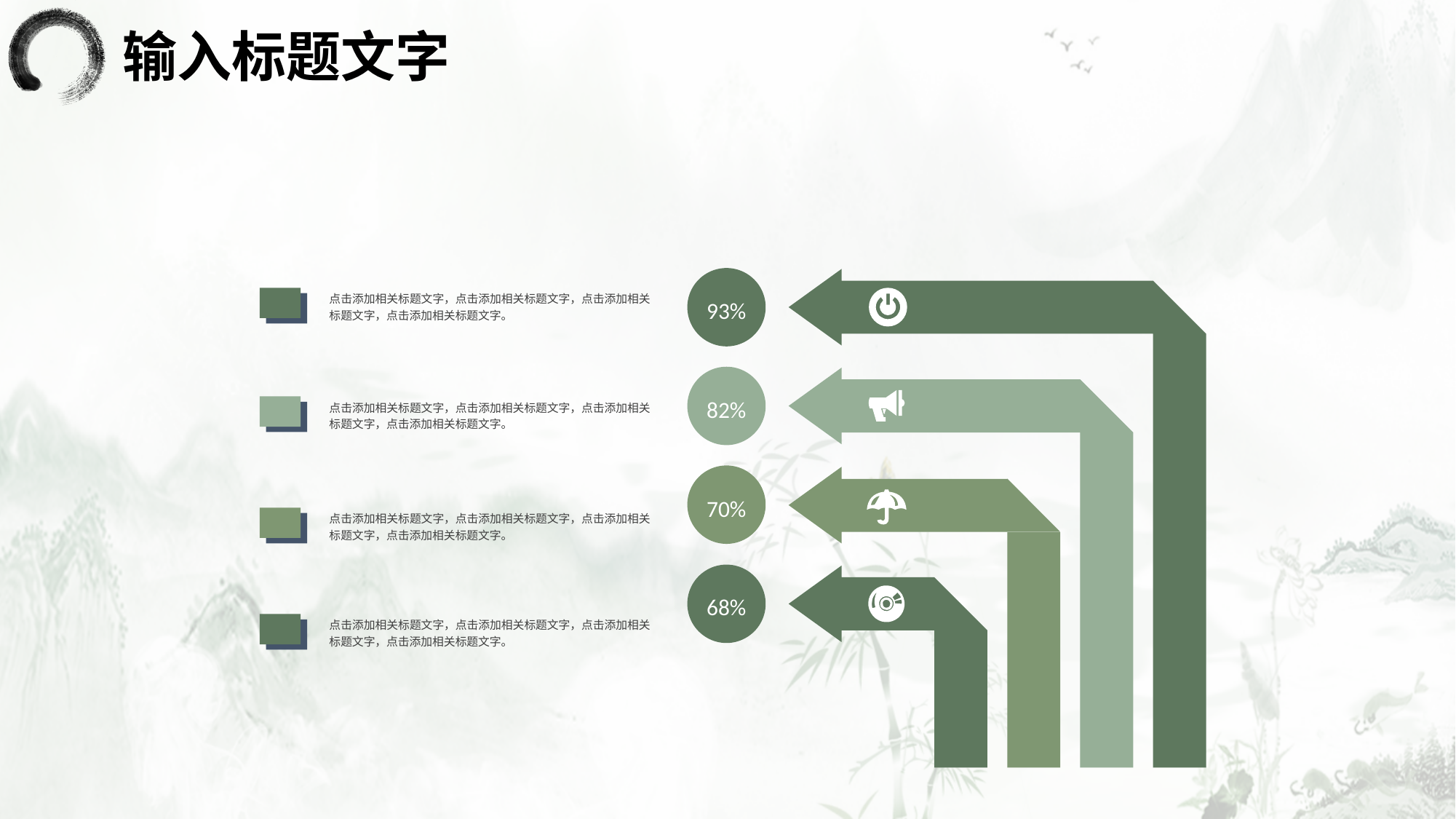

93%

点击添加相关标题文字，点击添加相关标题文字，点击添加相关标题文字，点击添加相关标题文字。

82%

点击添加相关标题文字，点击添加相关标题文字，点击添加相关标题文字，点击添加相关标题文字。

70%

点击添加相关标题文字，点击添加相关标题文字，点击添加相关标题文字，点击添加相关标题文字。

68%

点击添加相关标题文字，点击添加相关标题文字，点击添加相关标题文字，点击添加相关标题文字。